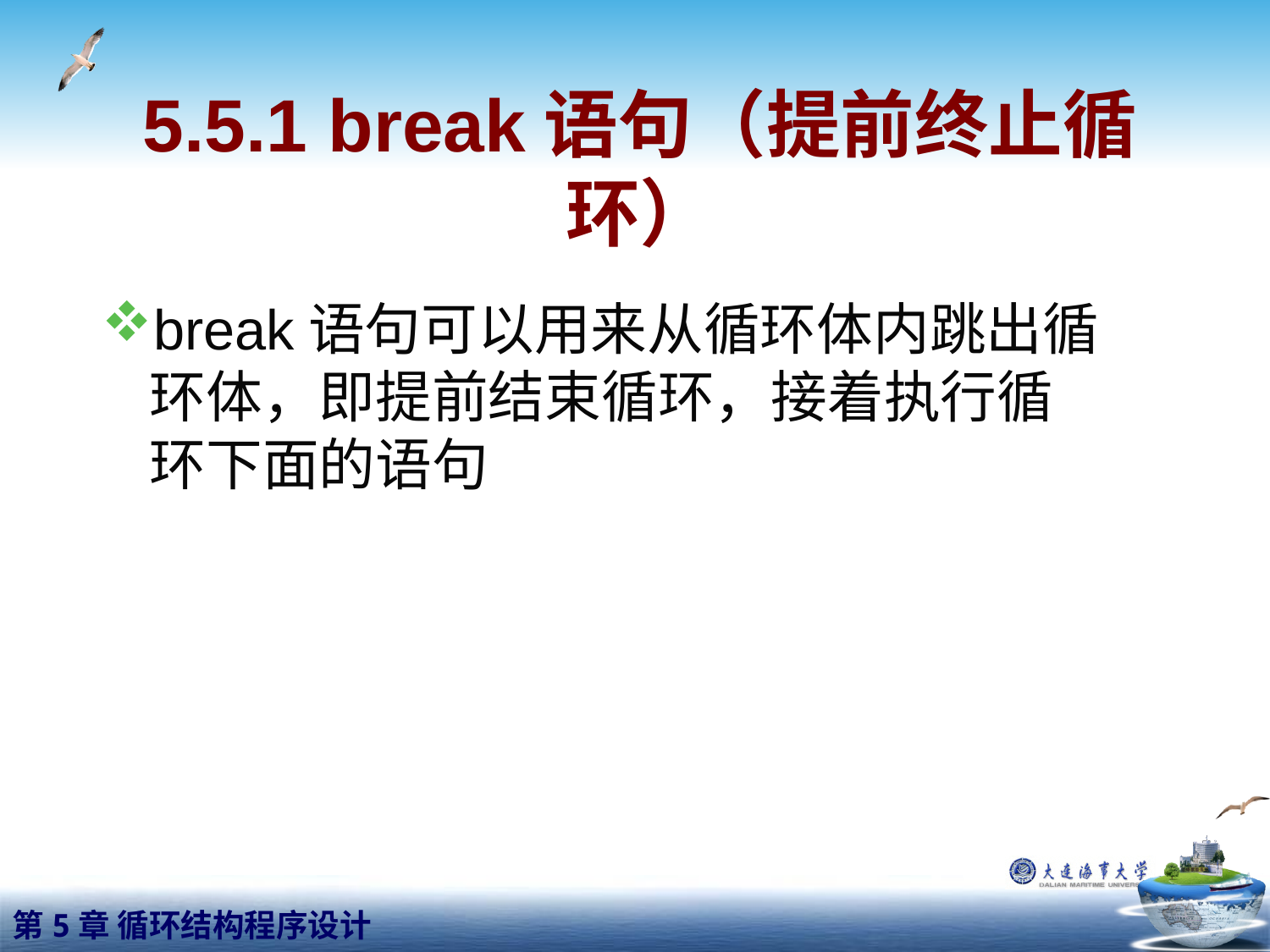

# 5.5.1 break语句（提前终止循环）
break语句可以用来从循环体内跳出循环体，即提前结束循环，接着执行循环下面的语句